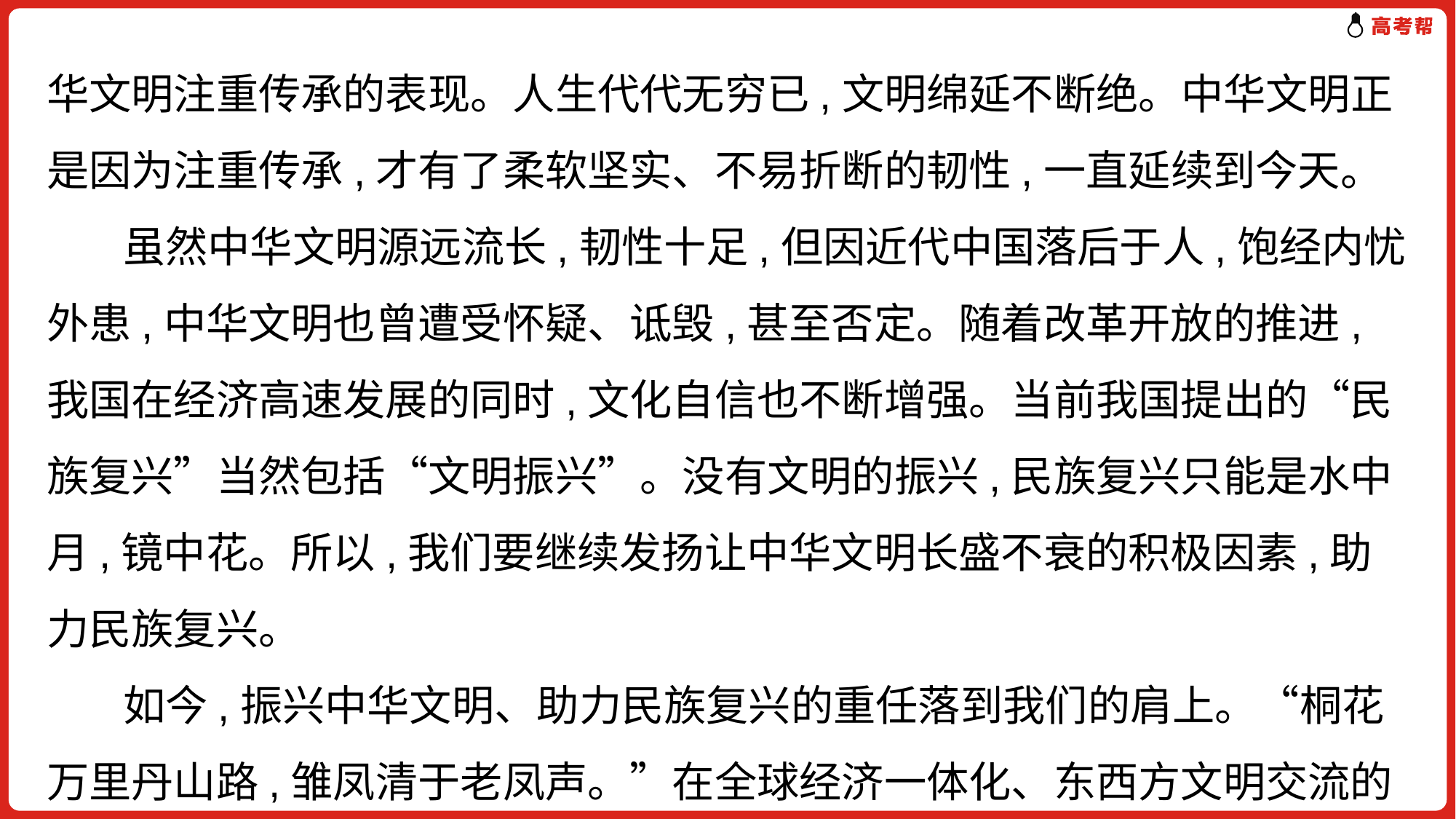

华文明注重传承的表现。人生代代无穷已,文明绵延不断绝。中华文明正是因为注重传承,才有了柔软坚实、不易折断的韧性,一直延续到今天。
       虽然中华文明源远流长,韧性十足,但因近代中国落后于人,饱经内忧外患,中华文明也曾遭受怀疑、诋毁,甚至否定。随着改革开放的推进,我国在经济高速发展的同时,文化自信也不断增强。当前我国提出的“民族复兴”当然包括“文明振兴”。没有文明的振兴,民族复兴只能是水中月,镜中花。所以,我们要继续发扬让中华文明长盛不衰的积极因素,助力民族复兴。
       如今,振兴中华文明、助力民族复兴的重任落到我们的肩上。“桐花万里丹山路,雏凤清于老凤声。”在全球经济一体化、东西方文明交流的今天,我们自信有能力继往开来,重振中华文明于世界文明之林。